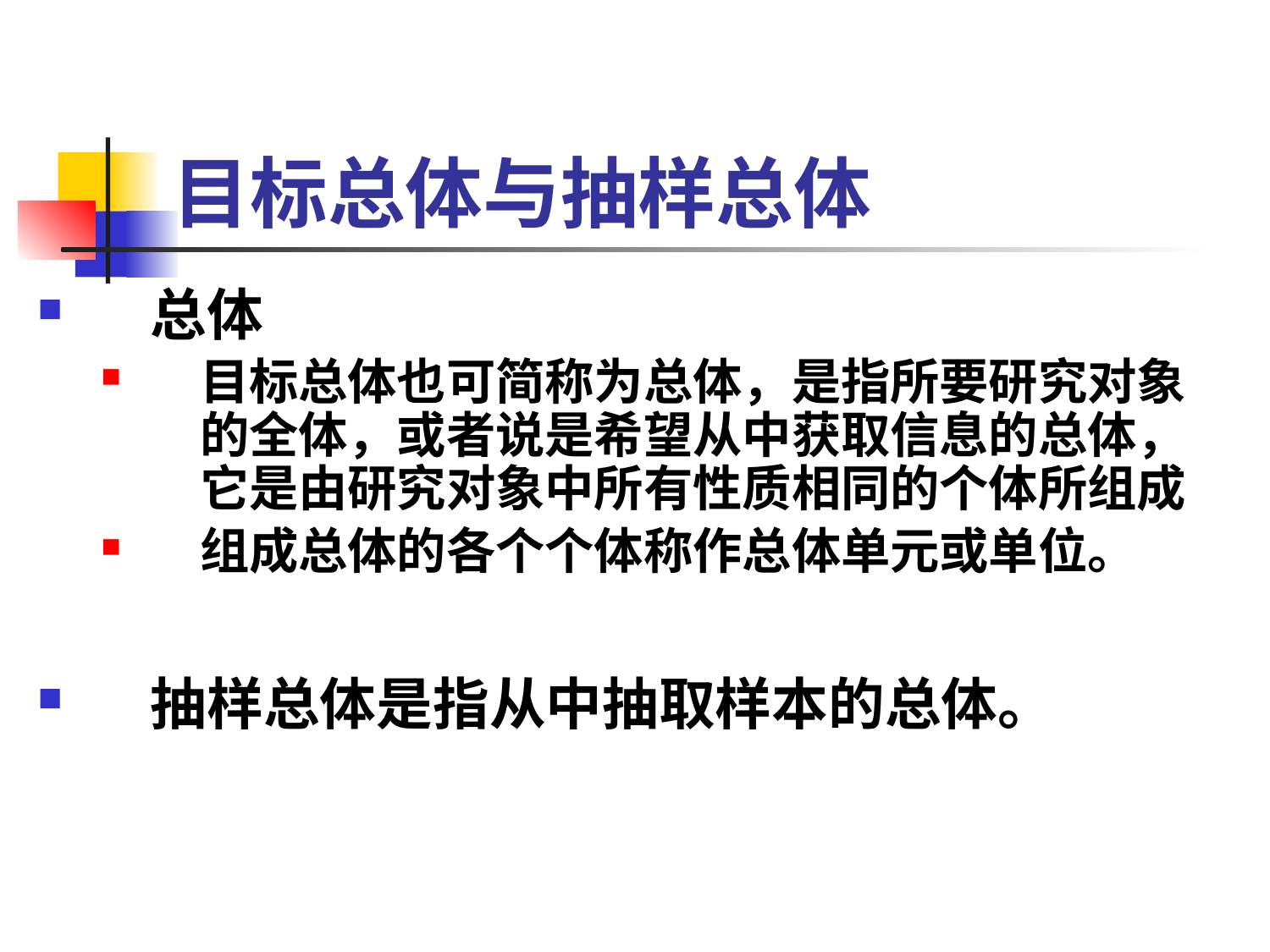

# 目标总体与抽样总体
总体
目标总体也可简称为总体，是指所要研究对象的全体，或者说是希望从中获取信息的总体，它是由研究对象中所有性质相同的个体所组成
组成总体的各个个体称作总体单元或单位。

抽样总体是指从中抽取样本的总体。